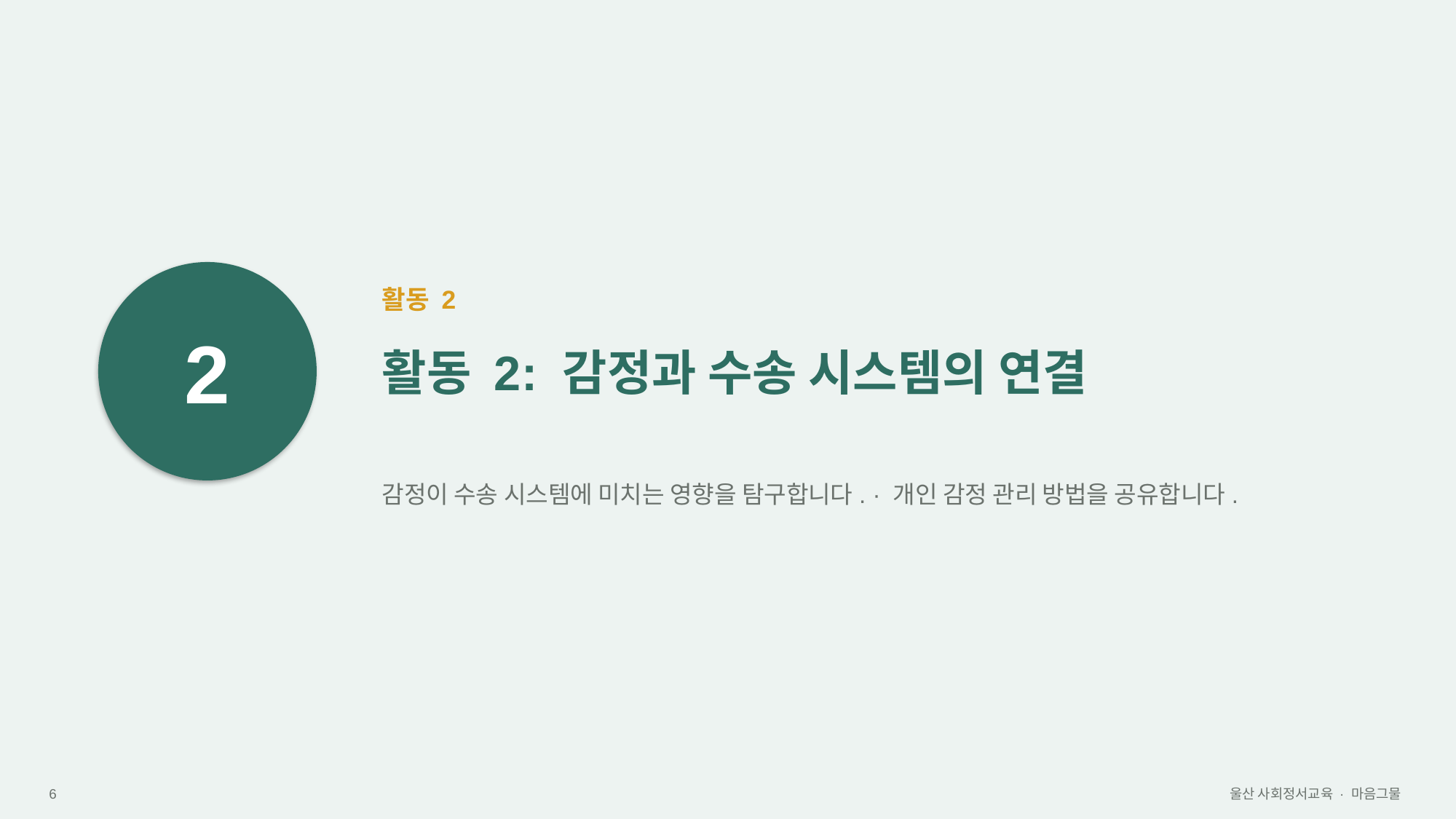

2
활동 2
활동 2: 감정과 수송 시스템의 연결
감정이 수송 시스템에 미치는 영향을 탐구합니다. · 개인 감정 관리 방법을 공유합니다.
6
울산 사회정서교육 · 마음그물